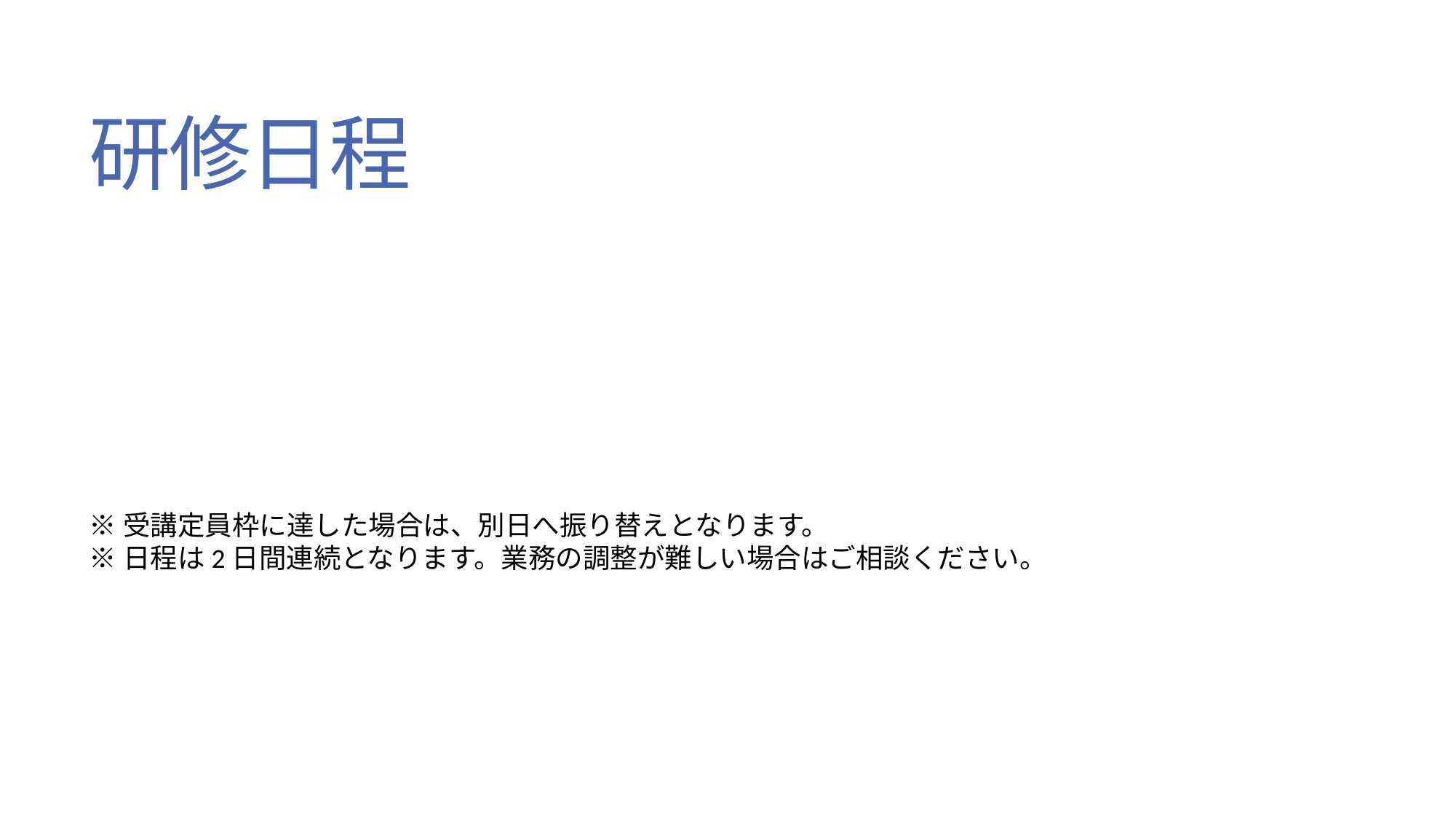

# 研修日程

※受講定員枠に達した場合は、別日へ振り替えとなります。
※日程は2日間連続となります。業務の調整が難しい場合はご相談ください。